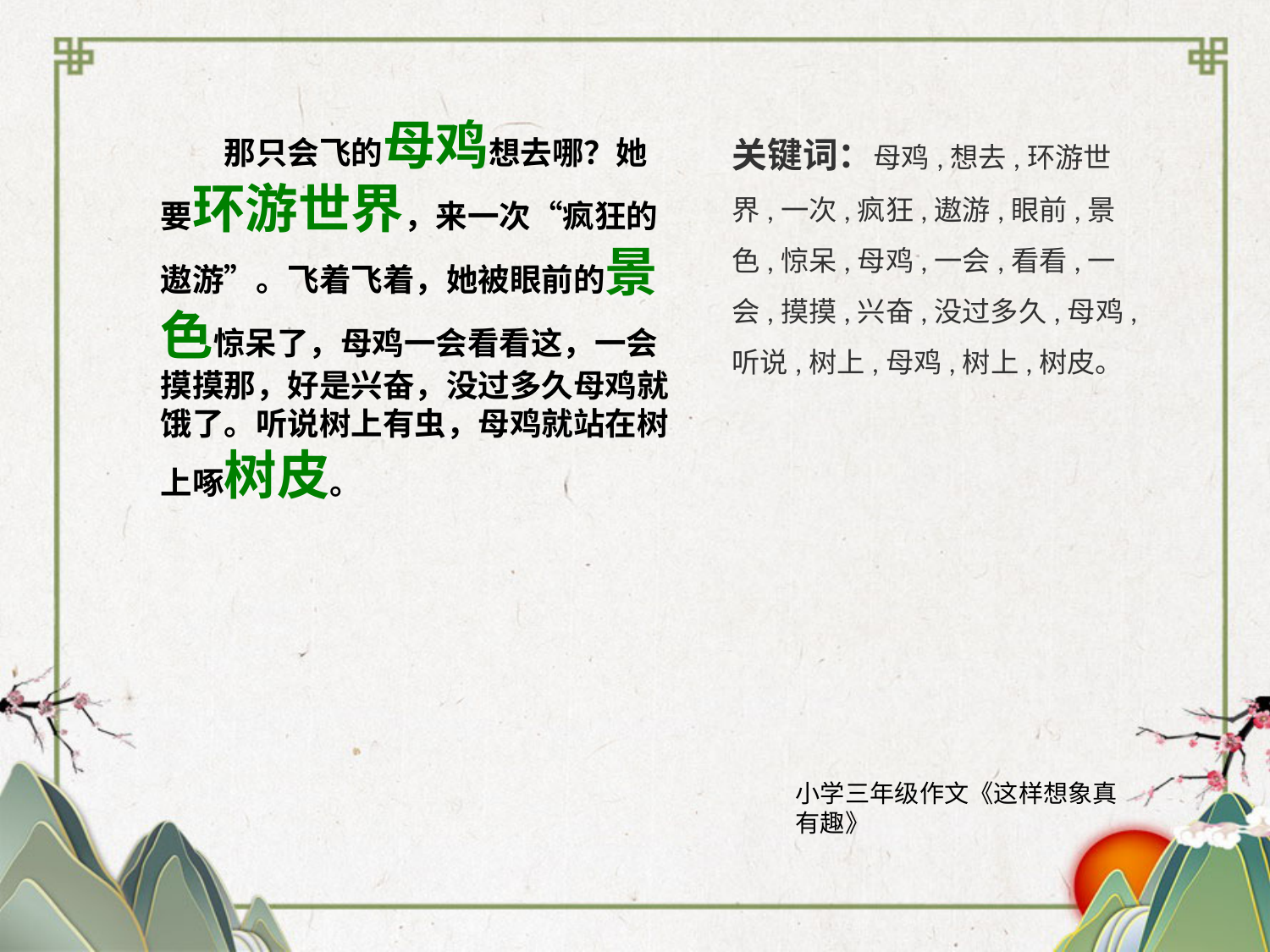

那只会飞的母鸡想去哪？她要环游世界，来一次“疯狂的遨游”。飞着飞着，她被眼前的景色惊呆了，母鸡一会看看这，一会摸摸那，好是兴奋，没过多久母鸡就饿了。听说树上有虫，母鸡就站在树上啄树皮。
关键词：母鸡,想去,环游世界,一次,疯狂,遨游,眼前,景色,惊呆,母鸡,一会,看看,一会,摸摸,兴奋,没过多久,母鸡,听说,树上,母鸡,树上,树皮。
小学三年级作文《这样想象真有趣》